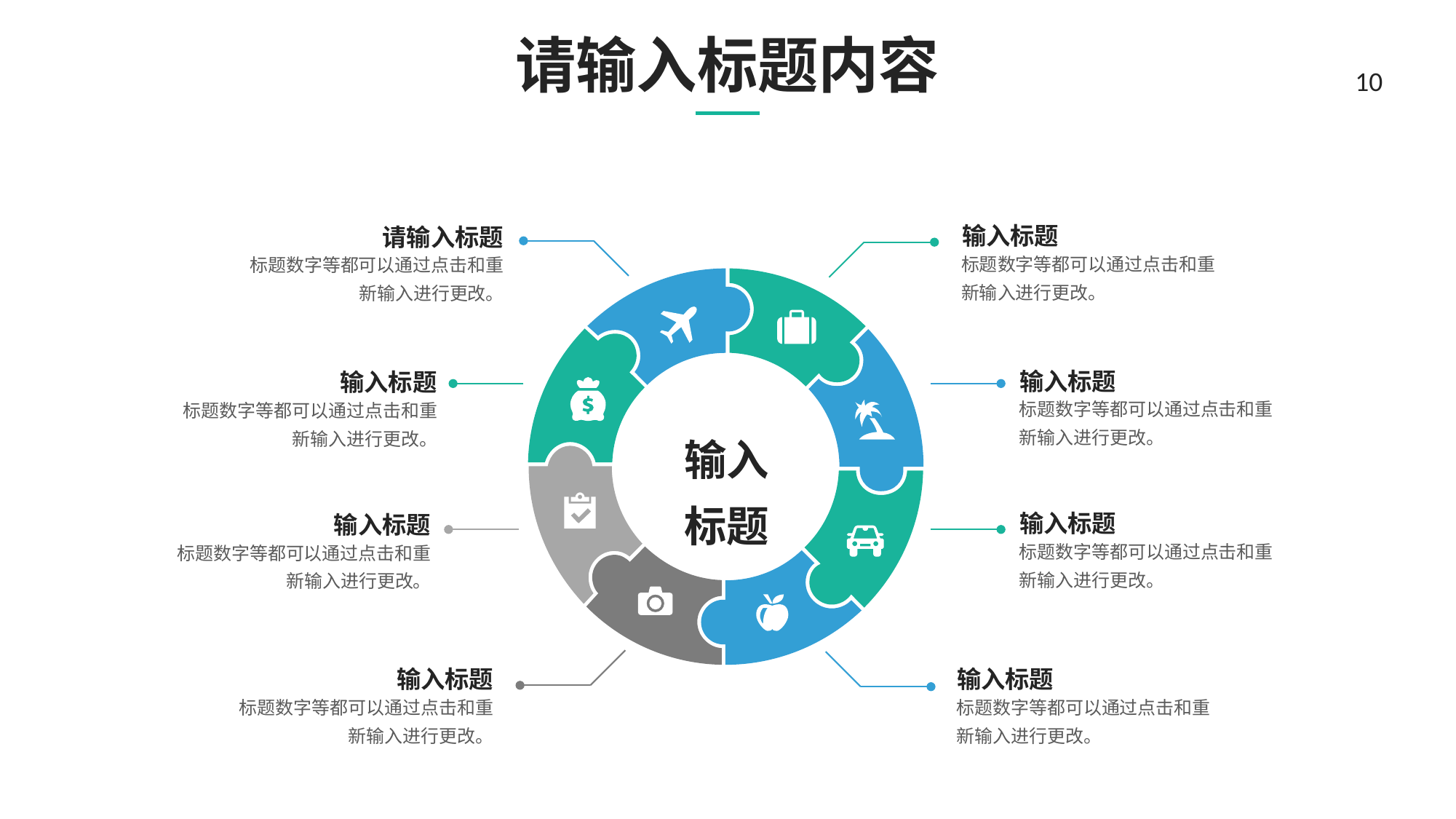

# 请输入标题内容
10
输入标题
请输入标题
标题数字等都可以通过点击和重新输入进行更改。
标题数字等都可以通过点击和重新输入进行更改。

输入标题
输入标题

标题数字等都可以通过点击和重新输入进行更改。
标题数字等都可以通过点击和重新输入进行更改。

输入
标题

输入标题
输入标题

标题数字等都可以通过点击和重新输入进行更改。
标题数字等都可以通过点击和重新输入进行更改。

输入标题
输入标题
标题数字等都可以通过点击和重新输入进行更改。
标题数字等都可以通过点击和重新输入进行更改。